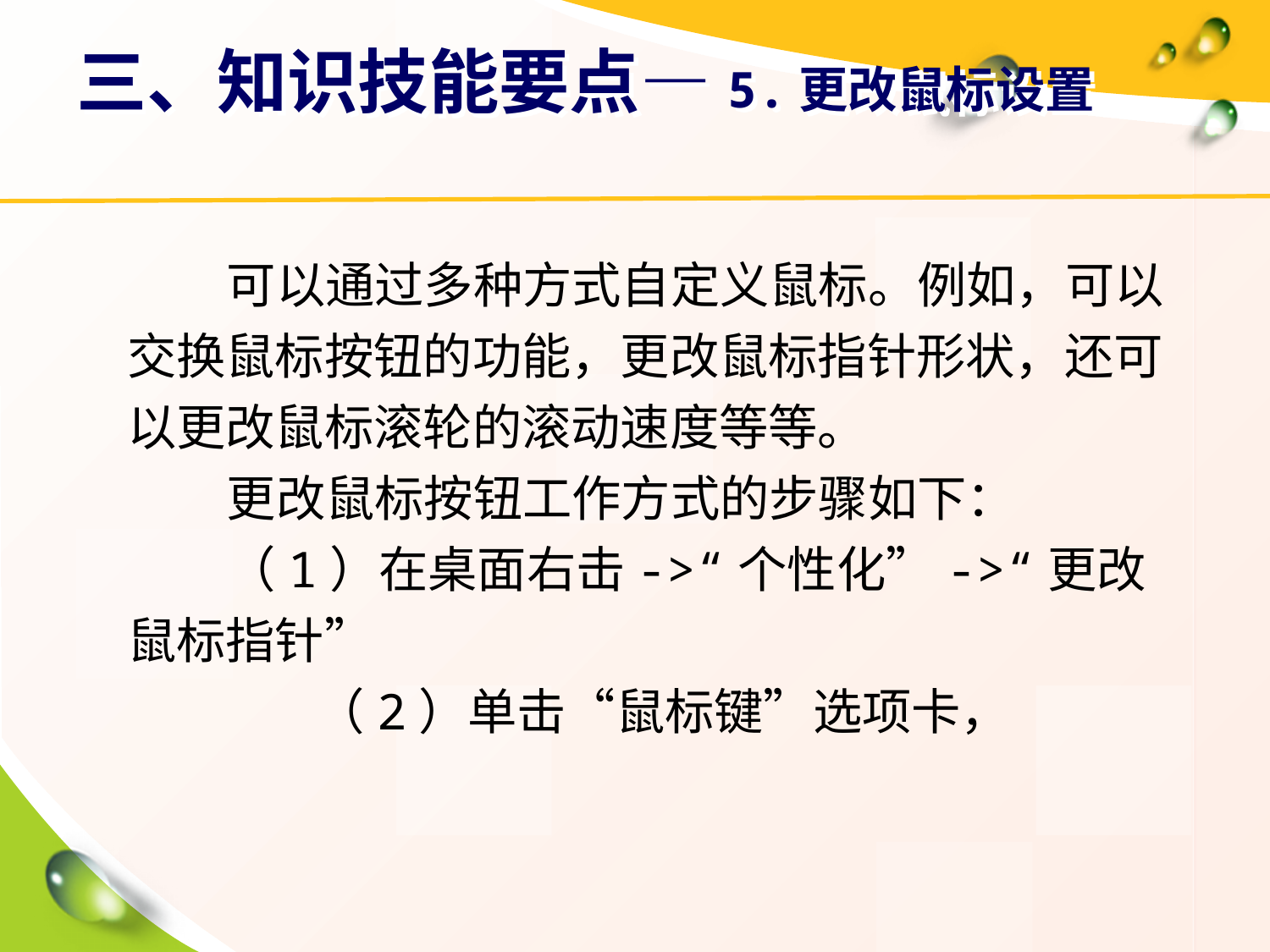

# 三、知识技能要点—5.更改鼠标设置
可以通过多种方式自定义鼠标。例如，可以交换鼠标按钮的功能，更改鼠标指针形状，还可以更改鼠标滚轮的滚动速度等等。
更改鼠标按钮工作方式的步骤如下：
（1）在桌面右击->“个性化”->“更改鼠标指针”
       （2）单击“鼠标键”选项卡，